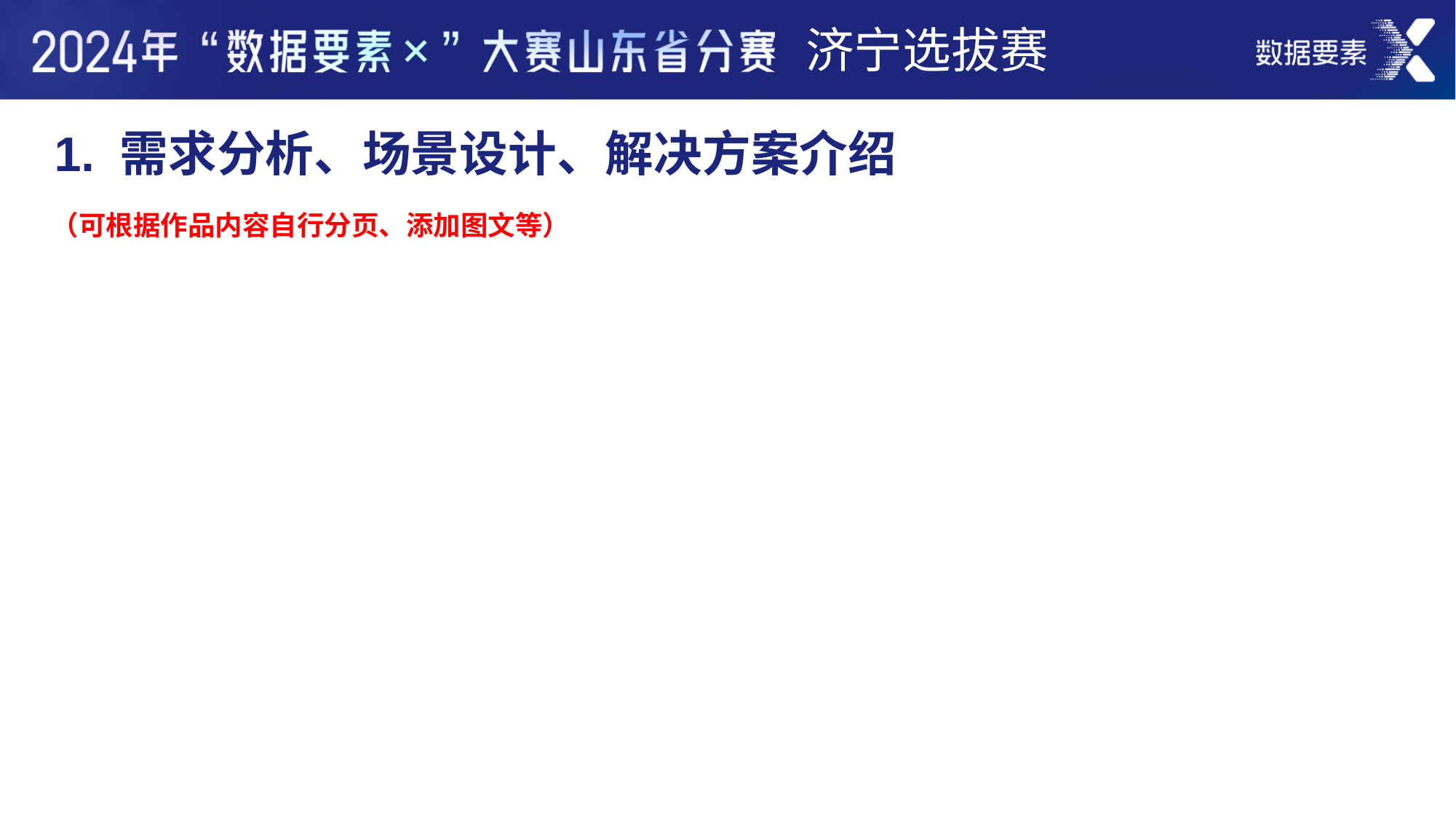

济宁选拔赛
1. 需求分析、场景设计、解决方案介绍
（可根据作品内容自行分页、添加图文等）